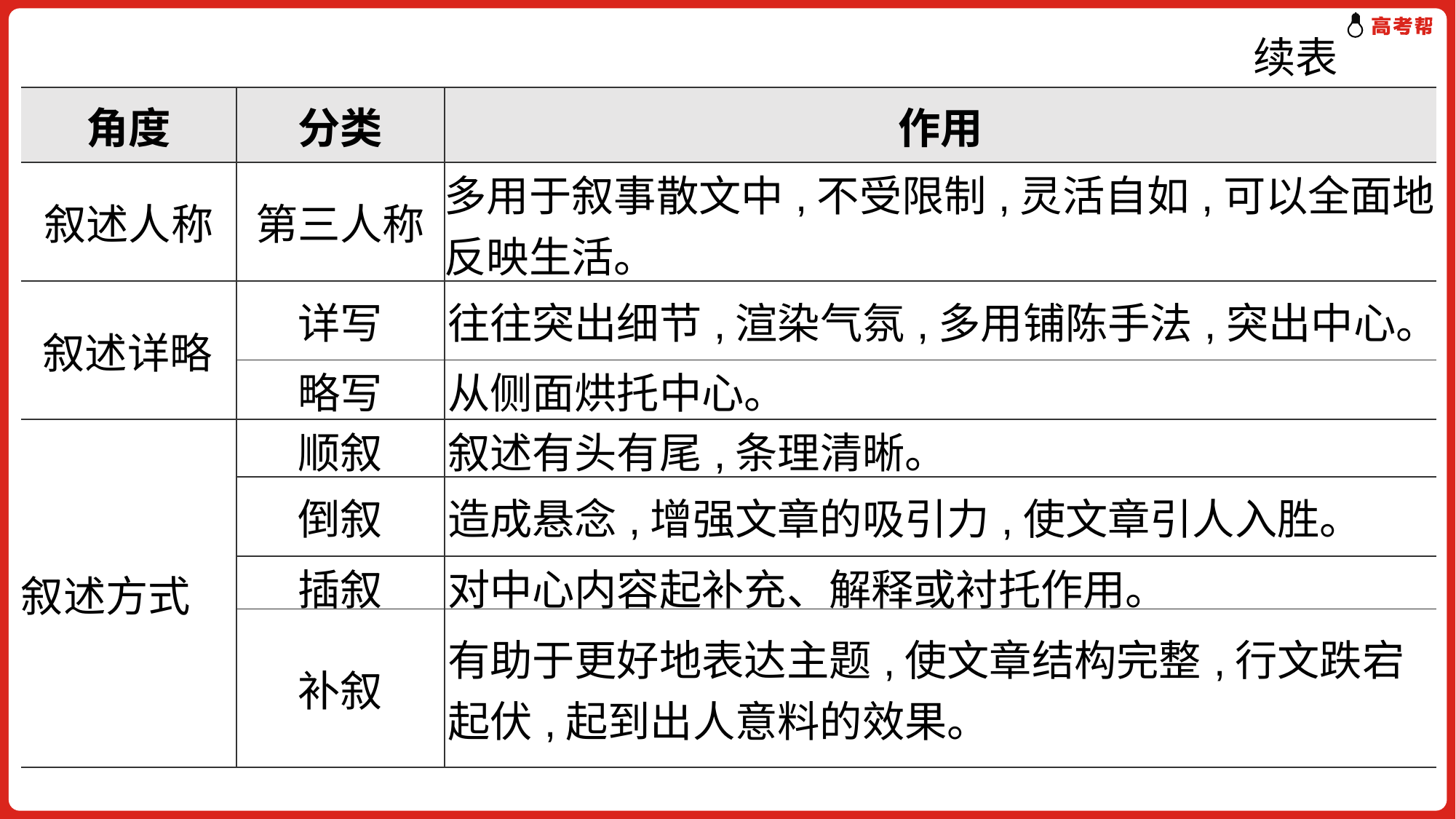

续表
| 角度 | 分类 | 作用 |
| --- | --- | --- |
| 叙述人称 | 第三人称 | 多用于叙事散文中,不受限制,灵活自如,可以全面地反映生活。 |
| 叙述详略 | 详写 | 往往突出细节,渲染气氛,多用铺陈手法,突出中心。 |
|  | 略写 | 从侧面烘托中心。 |
| 叙述方式 | 顺叙 | 叙述有头有尾,条理清晰。 |
|  | 倒叙 | 造成悬念,增强文章的吸引力,使文章引人入胜。 |
|  | 插叙 | 对中心内容起补充、解释或衬托作用。 |
|  | 补叙 | 有助于更好地表达主题,使文章结构完整,行文跌宕起伏,起到出人意料的效果。 |